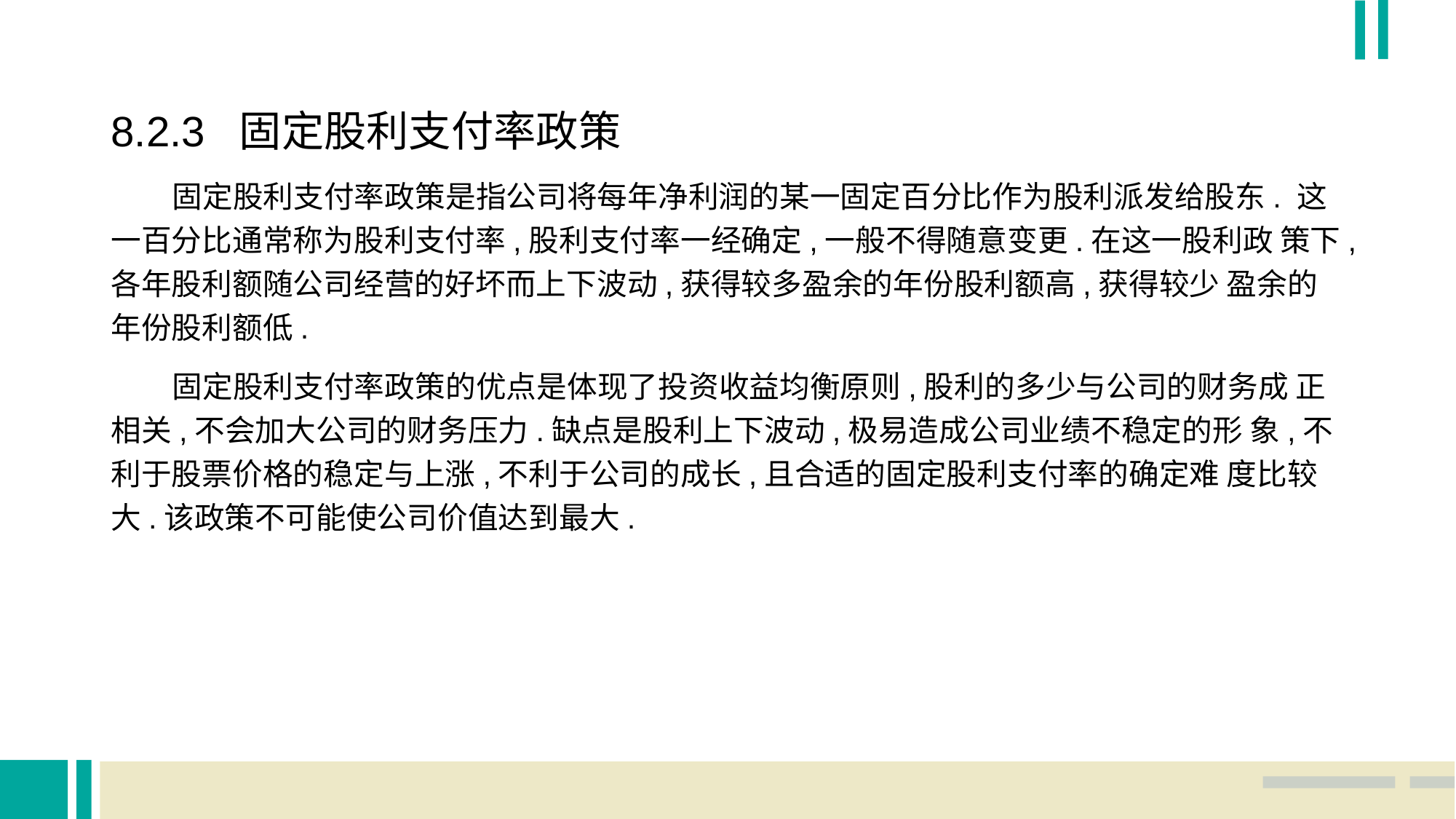

8.2.3  固定股利支付率政策
        固定股利支付率政策是指公司将每年净利润的某一固定百分比作为股利派发给股东. 这一百分比通常称为股利支付率,股利支付率一经确定,一般不得随意变更.在这一股利政 策下,各年股利额随公司经营的好坏而上下波动,获得较多盈余的年份股利额高,获得较少 盈余的年份股利额低.
        固定股利支付率政策的优点是体现了投资收益均衡原则,股利的多少与公司的财务成 正相关,不会加大公司的财务压力.缺点是股利上下波动,极易造成公司业绩不稳定的形 象,不利于股票价格的稳定与上涨,不利于公司的成长,且合适的固定股利支付率的确定难 度比较大.该政策不可能使公司价值达到最大.